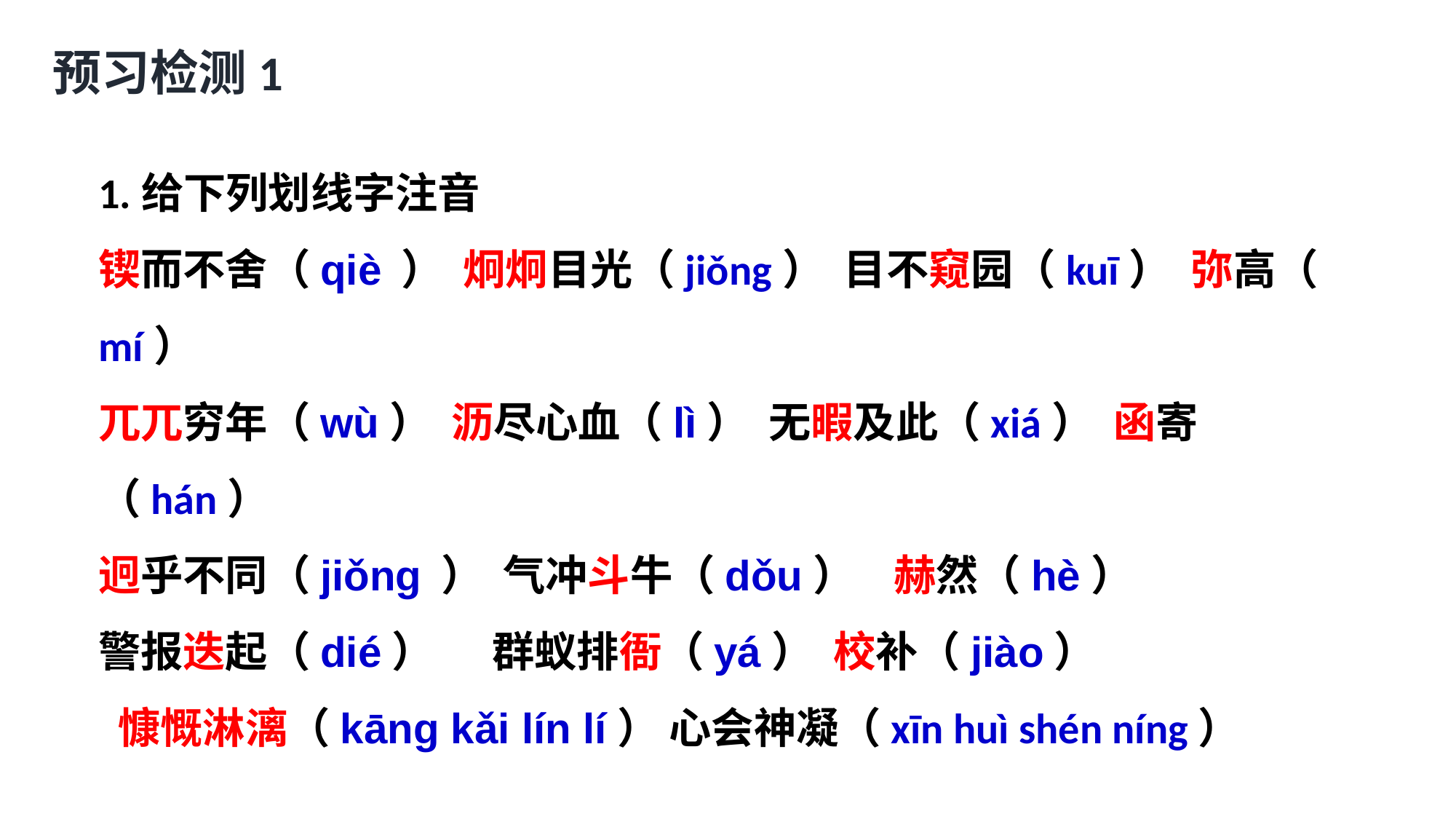

预习检测1
1.给下列划线字注音
锲而不舍（qiè ）  炯炯目光（jiǒng）  目不窥园（kuī）  弥高（ mí）
兀兀穷年（wù）  沥尽心血（lì）  无暇及此（xiá）  函寄（hán）
迥乎不同（jiǒng ）  气冲斗牛（dǒu）    赫然（hè）
警报迭起（dié）      群蚁排衙（yá）  校补（jiào）
 慷慨淋漓（kāng kǎi lín lí） 心会神凝（xīn huì shén níng）